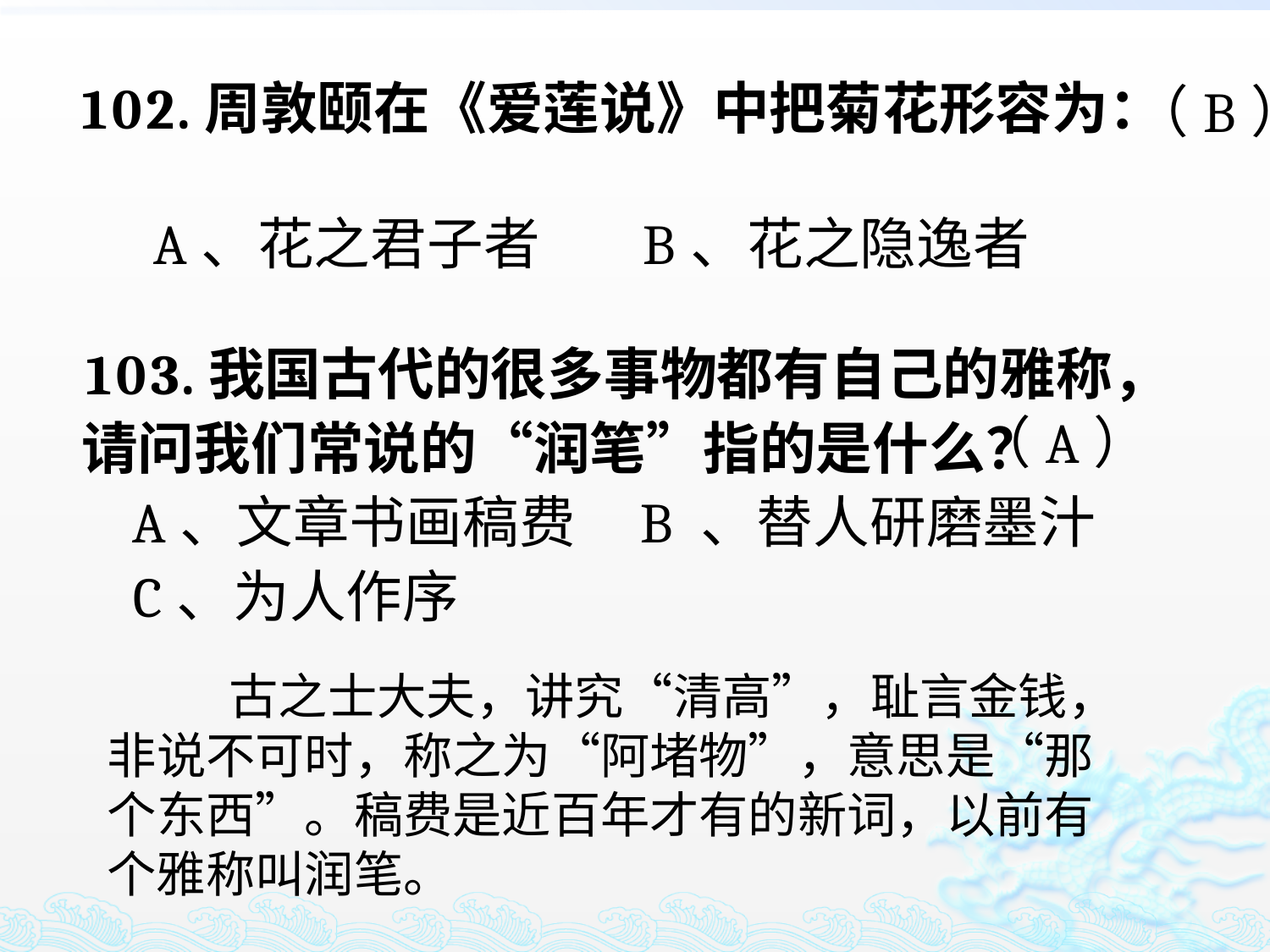

102.周敦颐在《爱莲说》中把菊花形容为：

      A、花之君子者       B、花之隐逸者
（B）
103.我国古代的很多事物都有自己的雅称，请问我们常说的“润笔”指的是什么？
    A、文章书画稿费    B 、替人研磨墨汁
    C、为人作序
（A）
          古之士大夫，讲究“清高”，耻言金钱，非说不可时，称之为“阿堵物”，意思是“那个东西”。稿费是近百年才有的新词，以前有个雅称叫润笔。